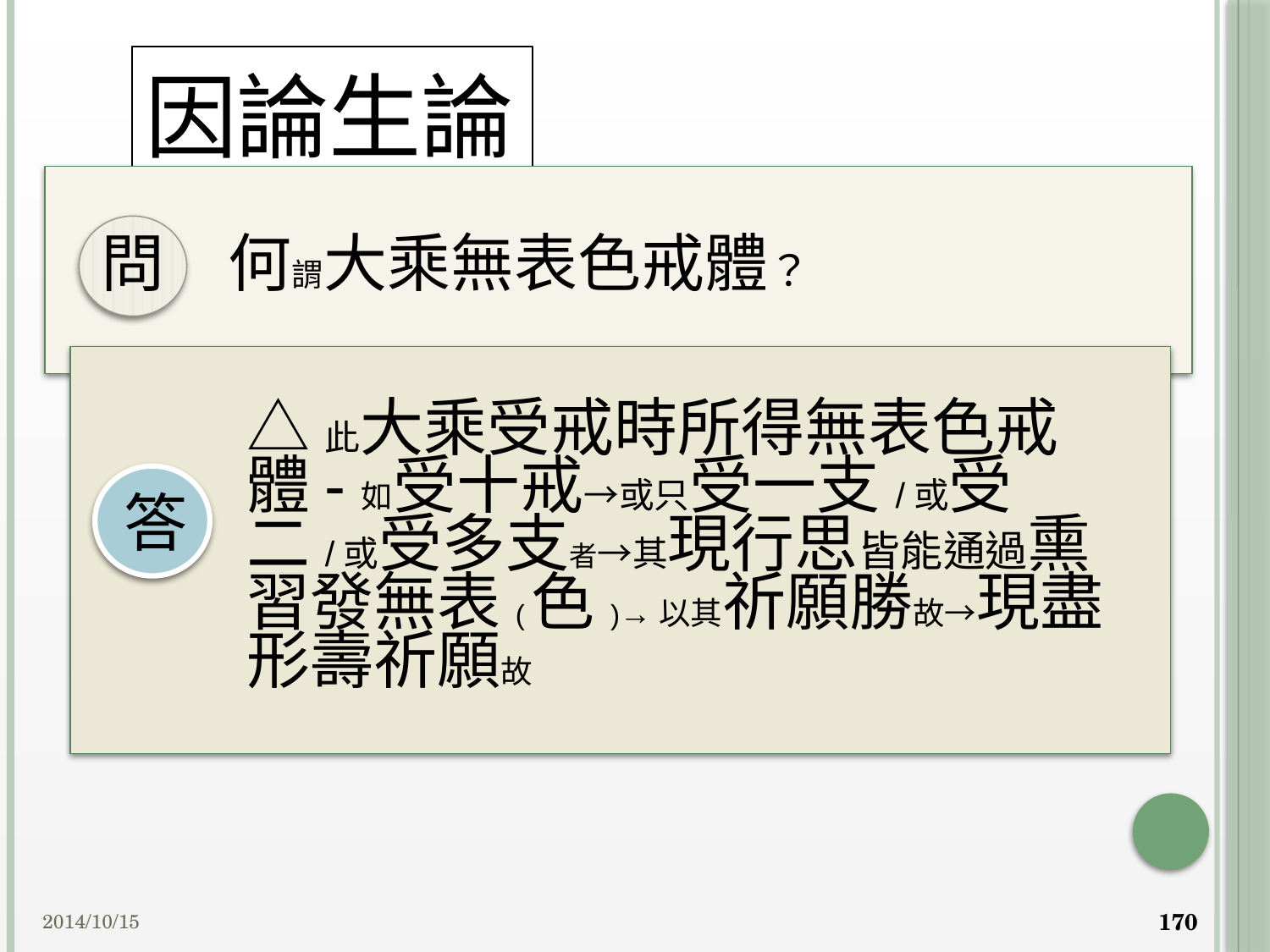

# 因論生論
何謂大乘無表色戒體？
△此大乘受戒時所得無表色戒體-如受十戒→或只受一支/或受二/或受多支者→其現行思皆能通過熏習發無表(色)→以其祈願勝故→現盡形壽祈願故
問
答
2014/10/15
170